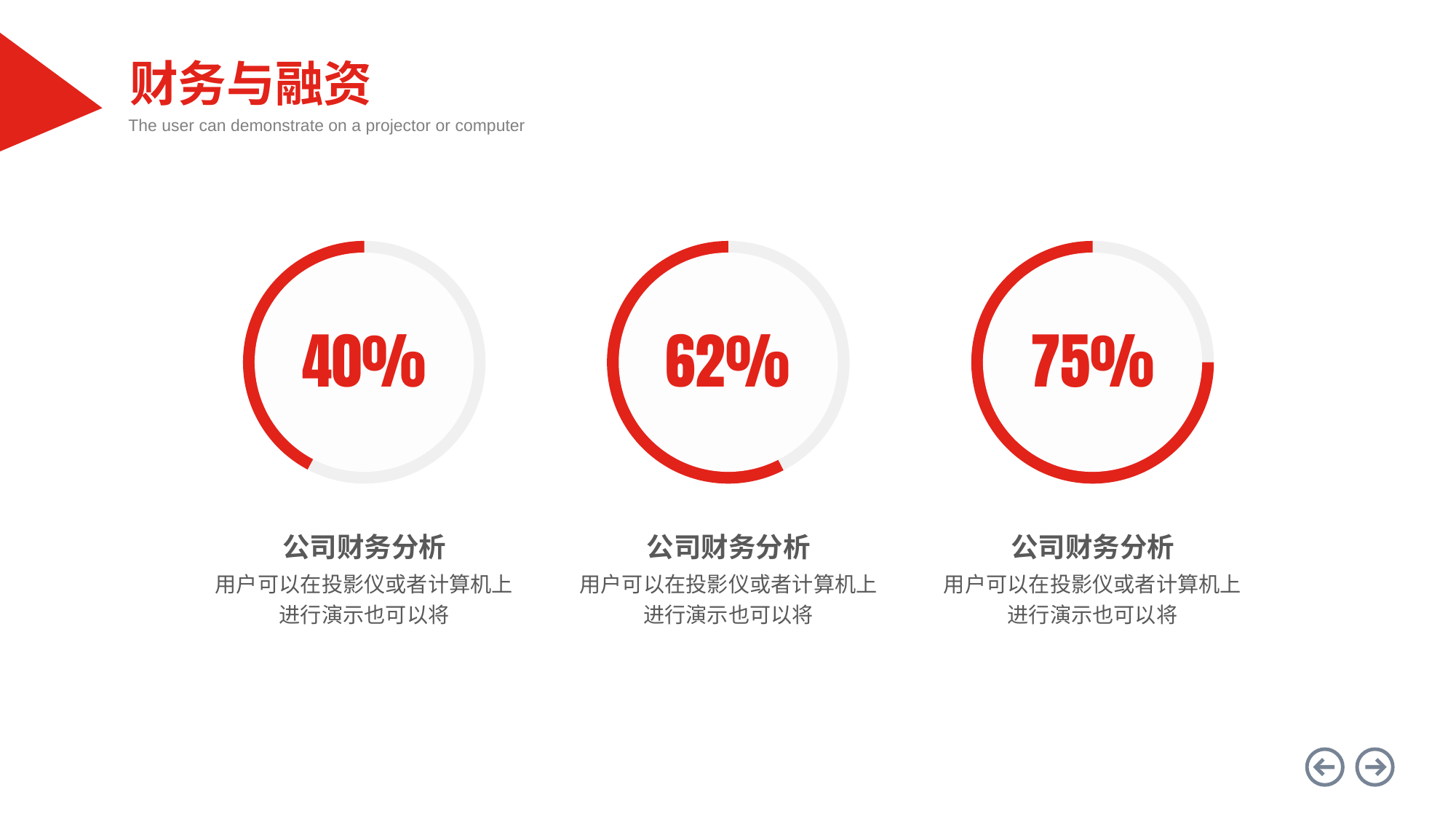

财务与融资
The user can demonstrate on a projector or computer

40%
62%
75%
公司财务分析
用户可以在投影仪或者计算机上进行演示也可以将
公司财务分析
用户可以在投影仪或者计算机上进行演示也可以将
公司财务分析
用户可以在投影仪或者计算机上进行演示也可以将